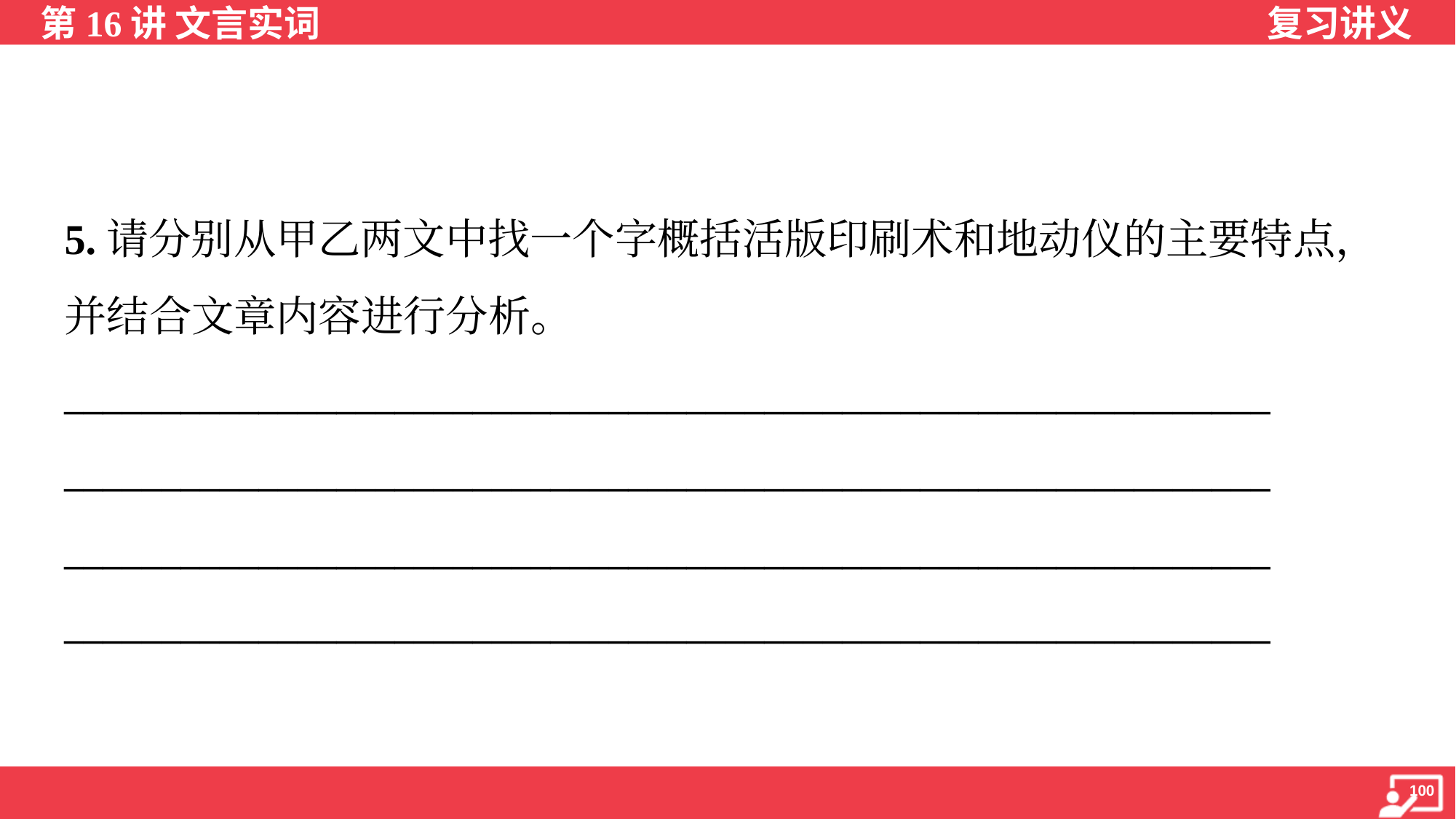

5.请分别从甲乙两文中找一个字概括活版印刷术和地动仪的主要特点，
并结合文章内容进行分析。
______________________________________________________________
______________________________________________________________
______________________________________________________________
______________________________________________________________